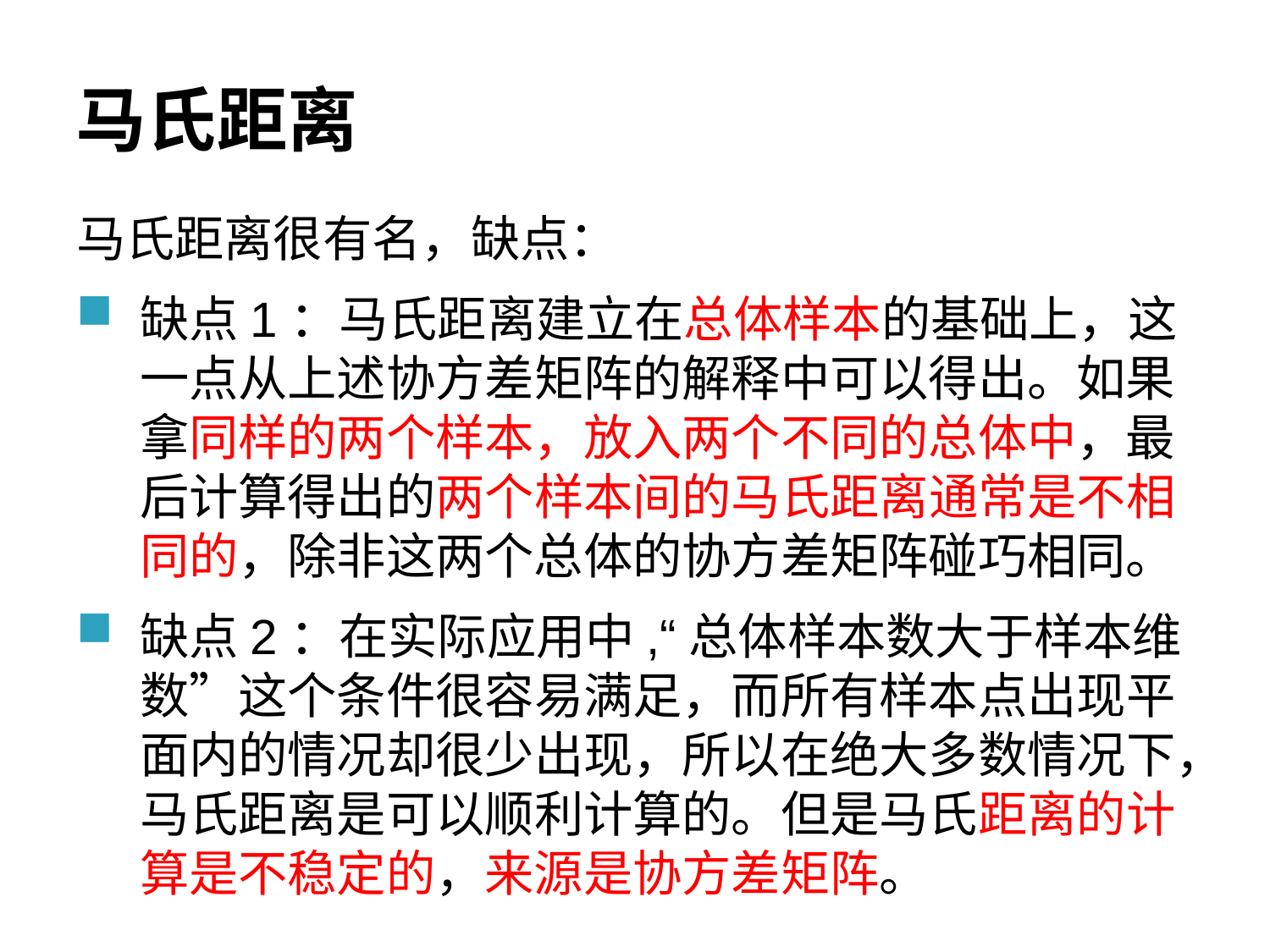

# 马氏距离
马氏距离很有名，缺点：
缺点1：马氏距离建立在总体样本的基础上，这一点从上述协方差矩阵的解释中可以得出。如果拿同样的两个样本，放入两个不同的总体中，最后计算得出的两个样本间的马氏距离通常是不相同的，除非这两个总体的协方差矩阵碰巧相同。
缺点2：在实际应用中,“总体样本数大于样本维数”这个条件很容易满足，而所有样本点出现平面内的情况却很少出现，所以在绝大多数情况下，马氏距离是可以顺利计算的。但是马氏距离的计算是不稳定的，来源是协方差矩阵。